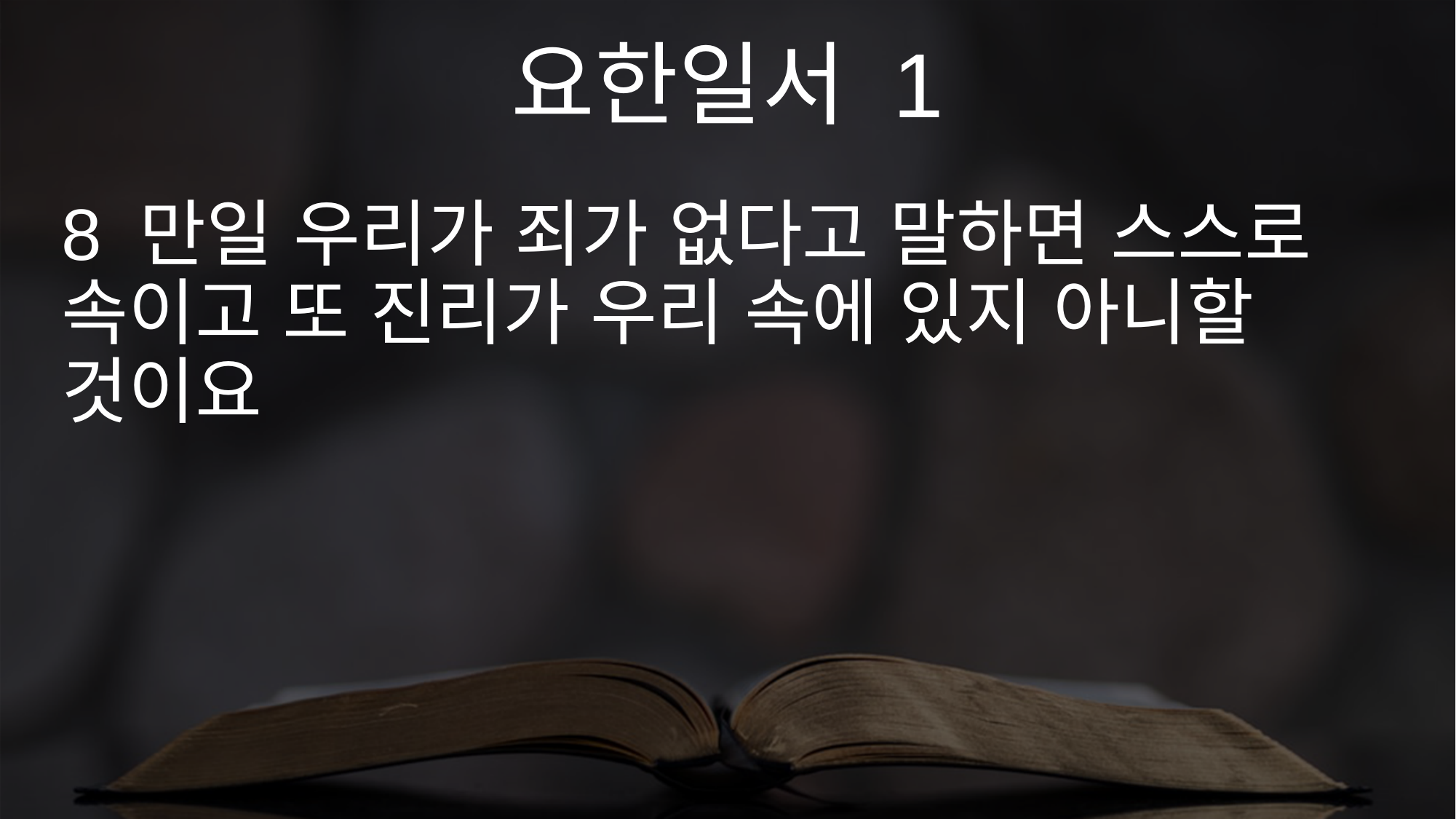

요한일서 1
8 만일 우리가 죄가 없다고 말하면 스스로 속이고 또 진리가 우리 속에 있지 아니할 것이요